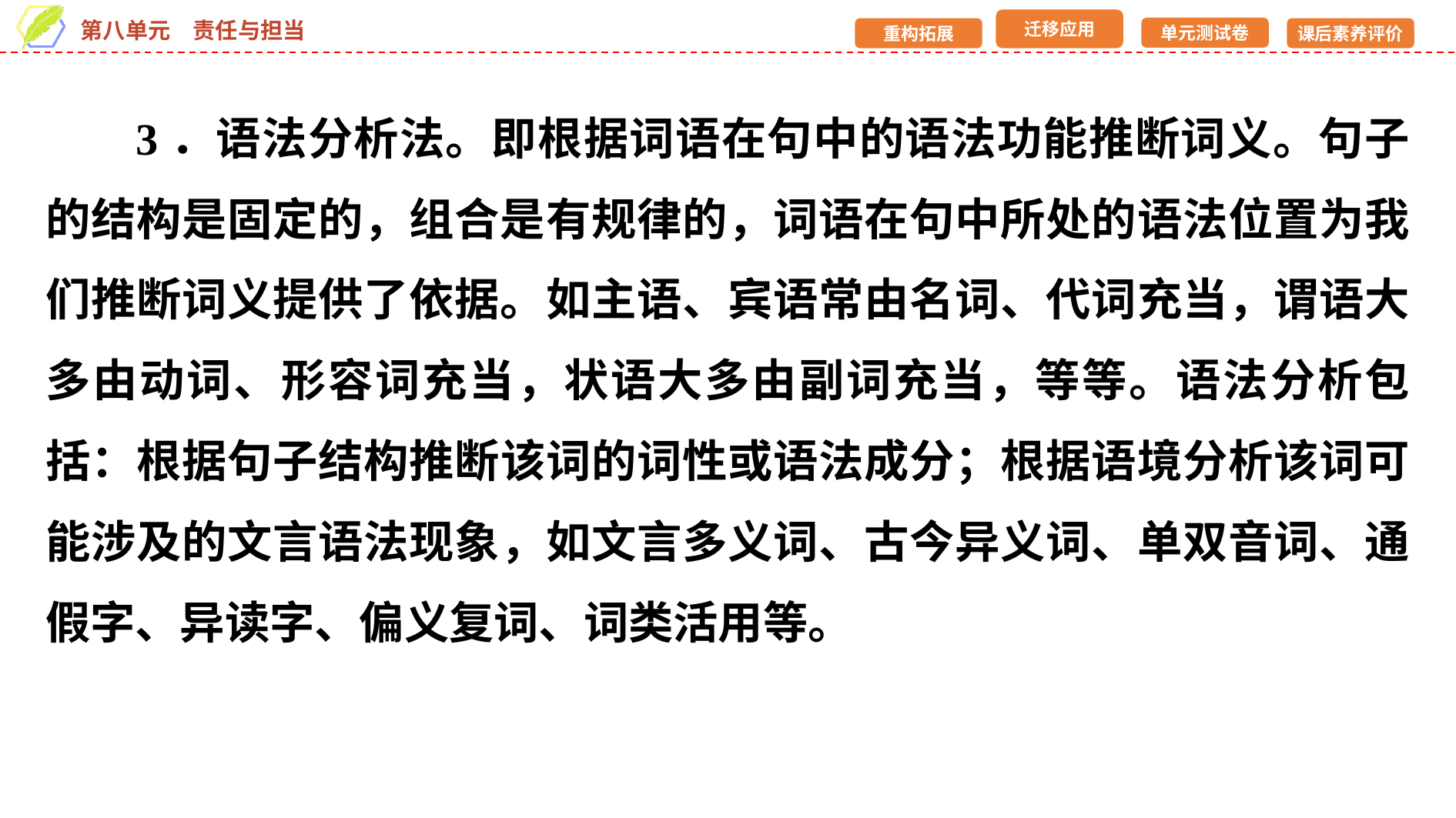

3．语法分析法。即根据词语在句中的语法功能推断词义。句子的结构是固定的，组合是有规律的，词语在句中所处的语法位置为我们推断词义提供了依据。如主语、宾语常由名词、代词充当，谓语大多由动词、形容词充当，状语大多由副词充当，等等。语法分析包括：根据句子结构推断该词的词性或语法成分；根据语境分析该词可能涉及的文言语法现象，如文言多义词、古今异义词、单双音词、通假字、异读字、偏义复词、词类活用等。